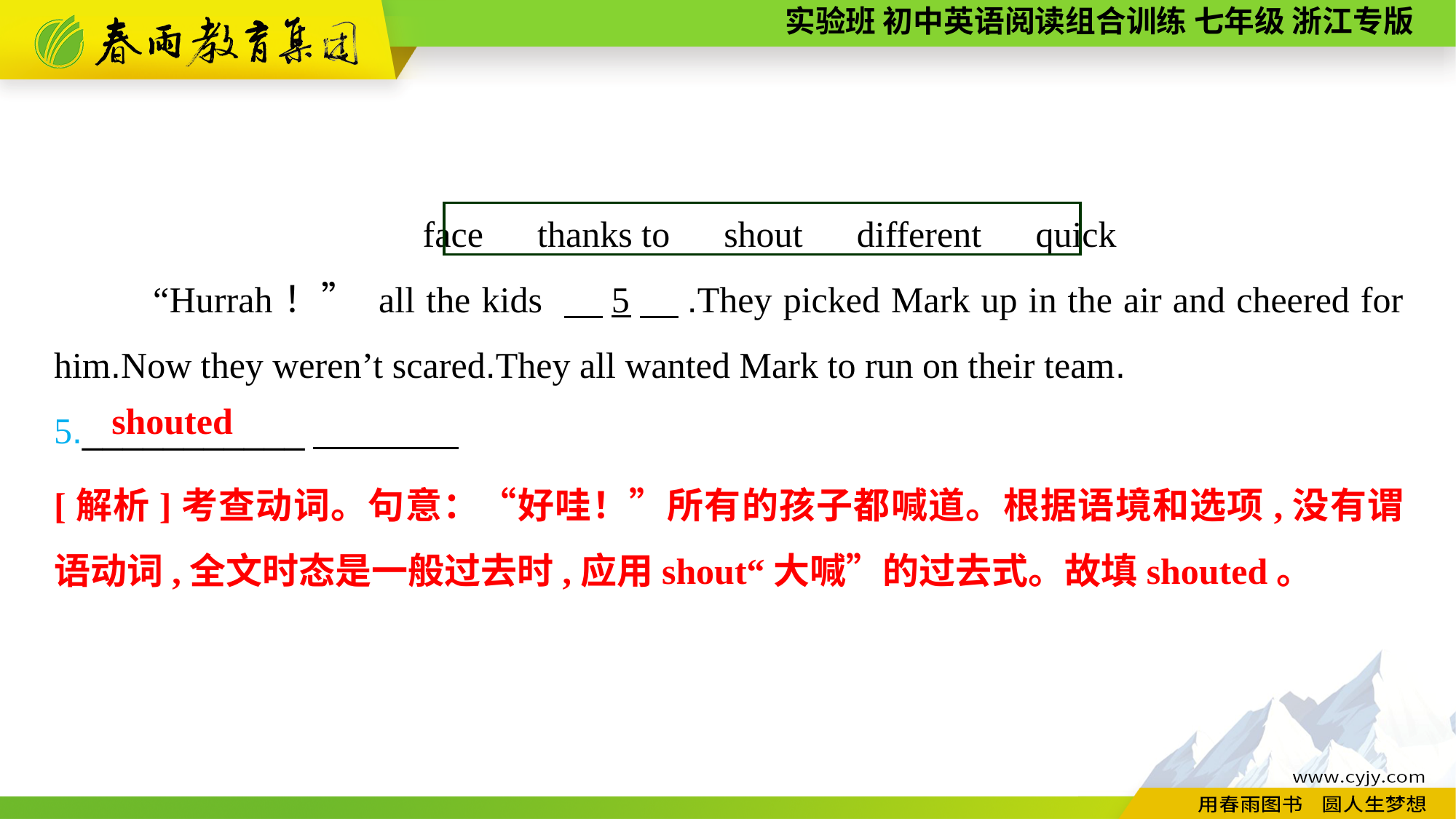

face　thanks to　shout　different　quick
         “Hurrah！” all the kids 　5　.They picked Mark up in the air and cheered for him.Now they weren’t scared.They all wanted Mark to run on their team.
5.___________

shouted
[解析]考查动词。句意：“好哇！”所有的孩子都喊道。根据语境和选项,没有谓语动词,全文时态是一般过去时,应用shout“大喊”的过去式。故填shouted。